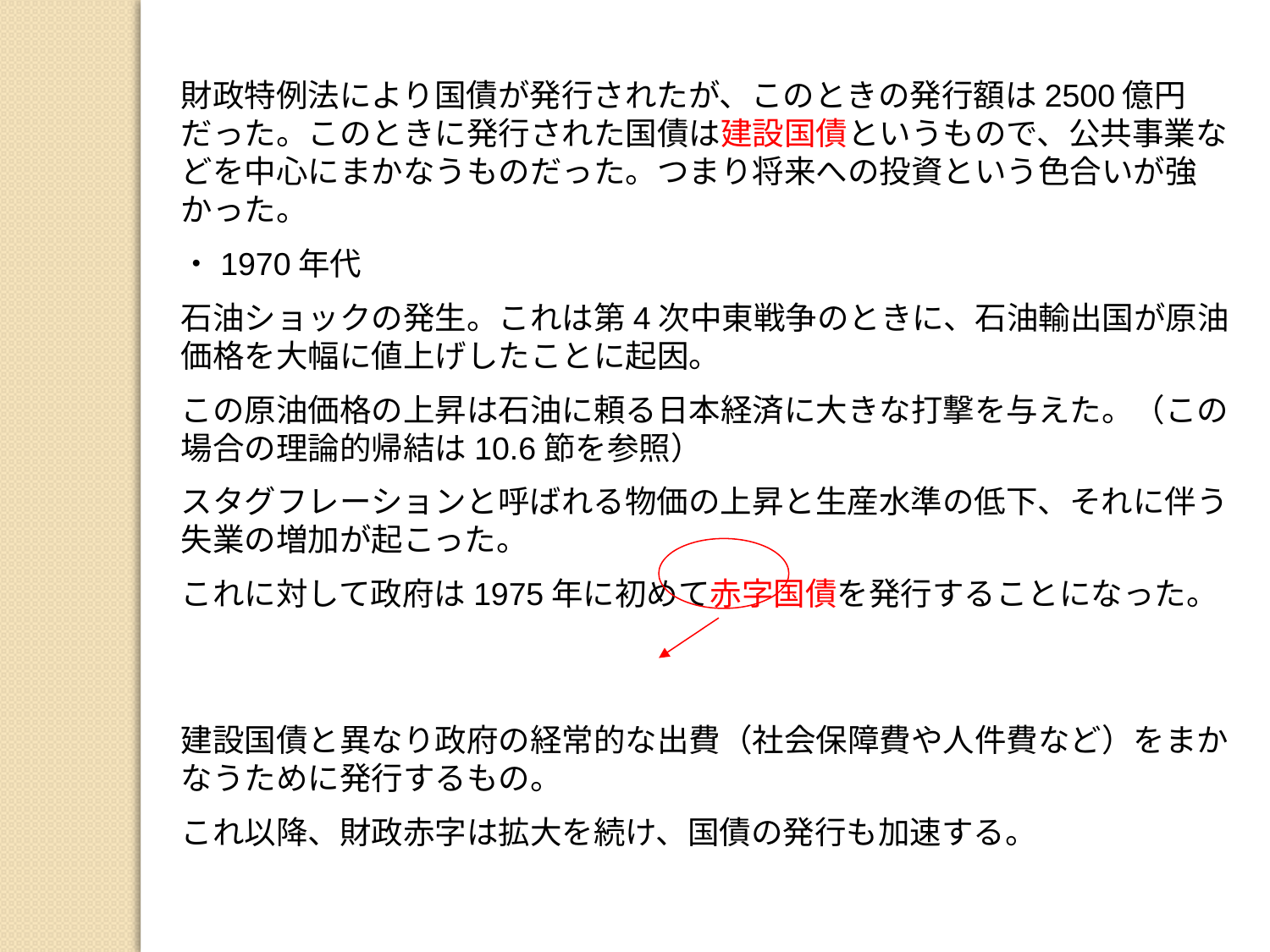

財政特例法により国債が発行されたが、このときの発行額は2500億円だった。このときに発行された国債は建設国債というもので、公共事業などを中心にまかなうものだった。つまり将来への投資という色合いが強かった。
・1970年代
石油ショックの発生。これは第4次中東戦争のときに、石油輸出国が原油価格を大幅に値上げしたことに起因。
この原油価格の上昇は石油に頼る日本経済に大きな打撃を与えた。（この場合の理論的帰結は10.6節を参照）
スタグフレーションと呼ばれる物価の上昇と生産水準の低下、それに伴う失業の増加が起こった。
これに対して政府は1975年に初めて赤字国債を発行することになった。

建設国債と異なり政府の経常的な出費（社会保障費や人件費など）をまかなうために発行するもの。
これ以降、財政赤字は拡大を続け、国債の発行も加速する。